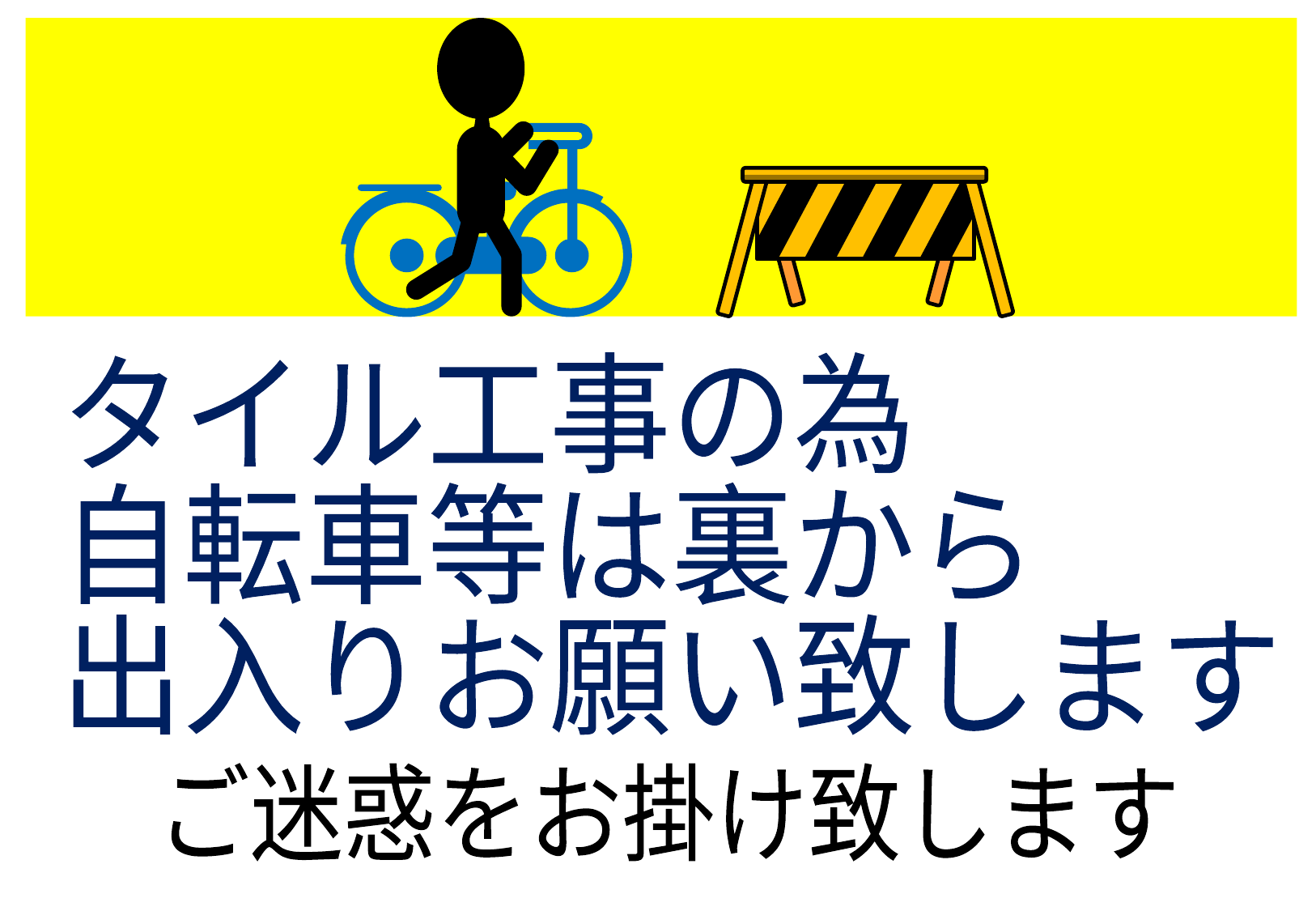

タイル工事の為
自転車等は裏から
出入りお願い致します
ご迷惑をお掛け致します